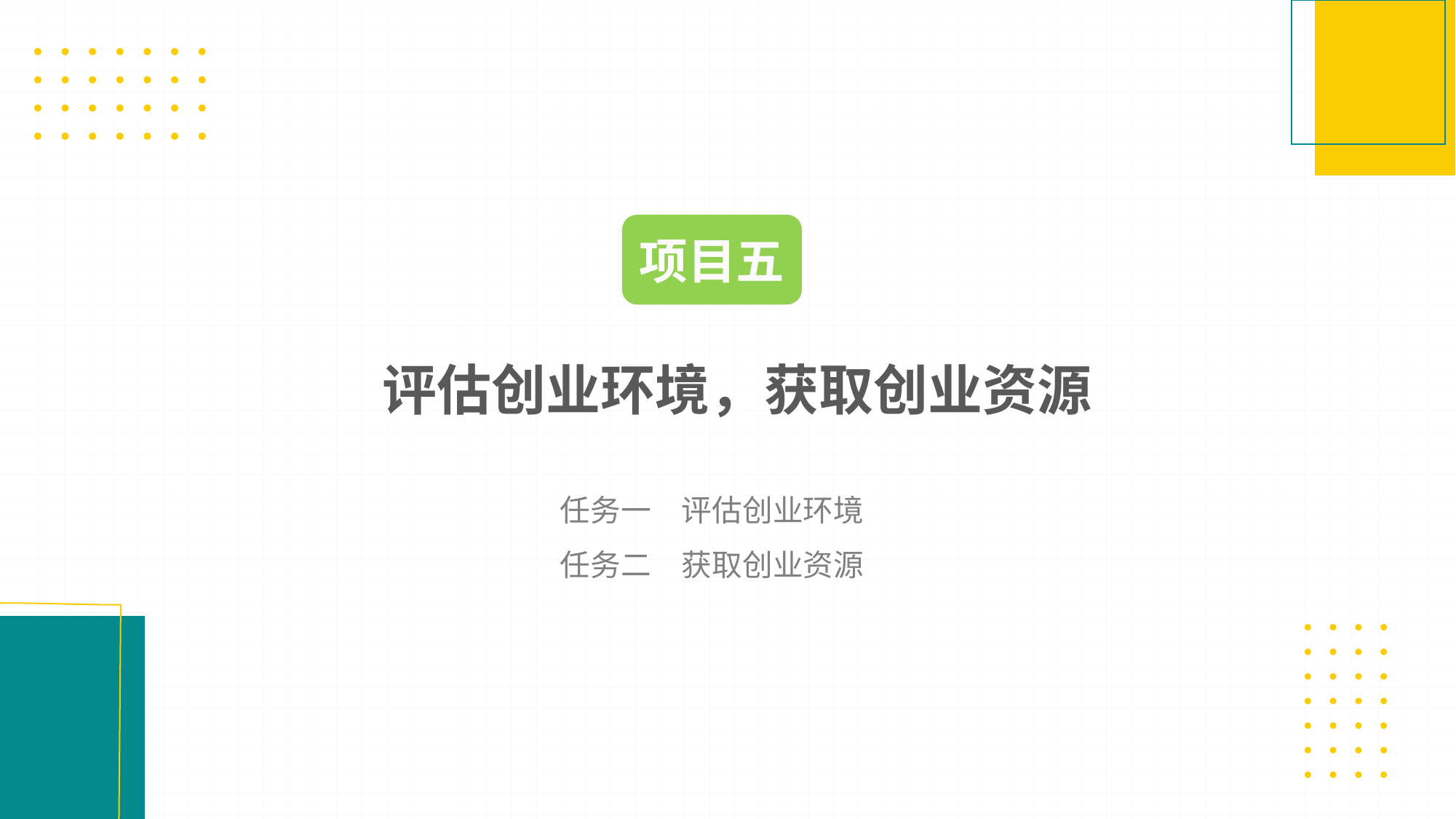

项目五
评估创业环境，获取创业资源
任务一　评估创业环境
任务二　获取创业资源